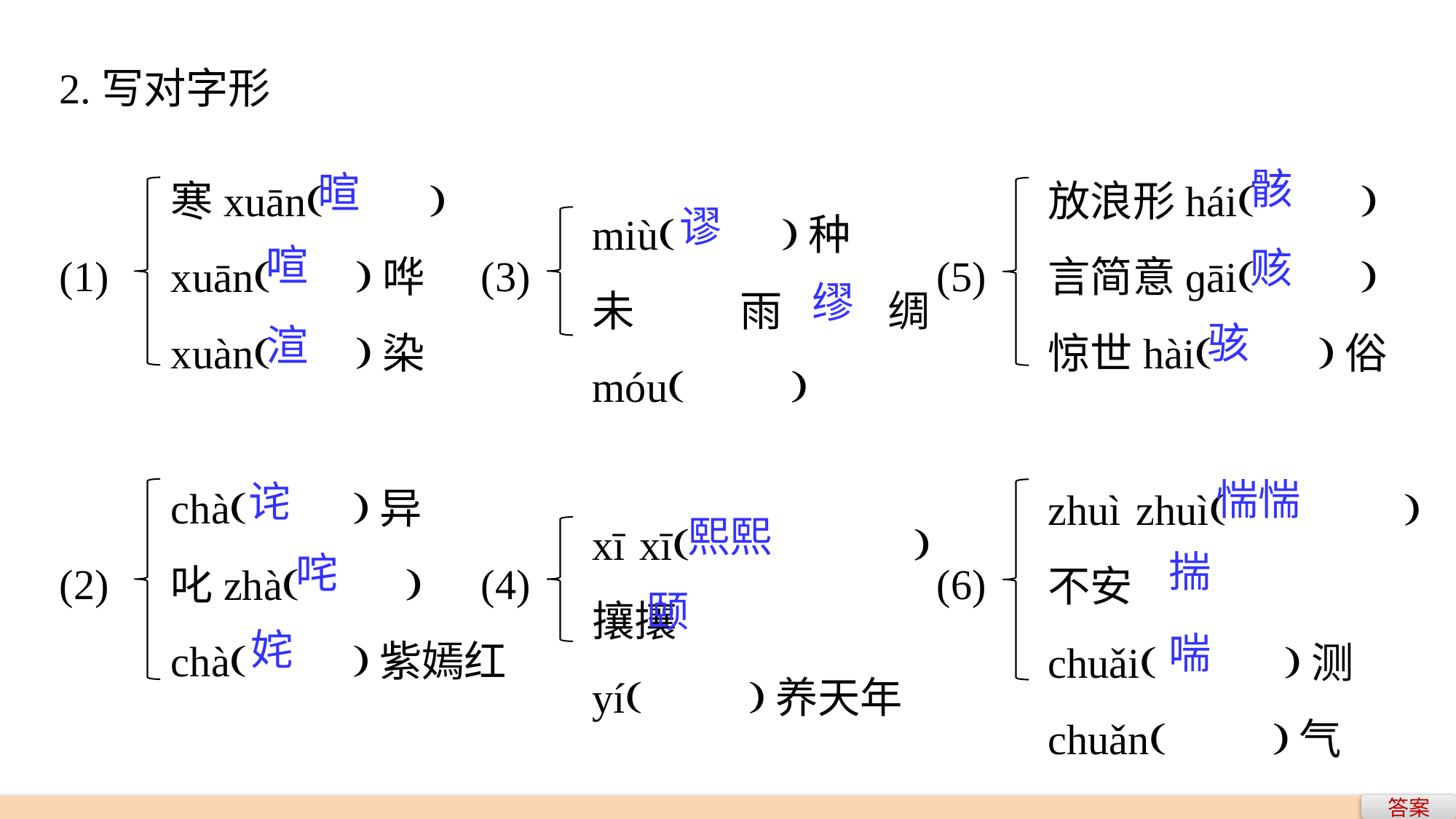

2.写对字形
寒xuān(     )
xuān(    )哗
xuàn(    )染
放浪形hái(     )
言简意ɡāi(     )
惊世hài(     )俗
骸
暄
miù(     )种
未雨绸móu(     )

谬

喧
赅
(1)
(3)
(5)
缪
骇
渲
chà(     )异
叱zhà(     )
chà(     )紫嫣红
zhuì zhuì(       )不安
chuǎi(      )测
chuǎn(     )气
惴惴
诧

xī xī(         )攘攘
yí(     )养天年
熙熙

揣
咤
(2)
(4)
(6)
颐
姹
喘
答案